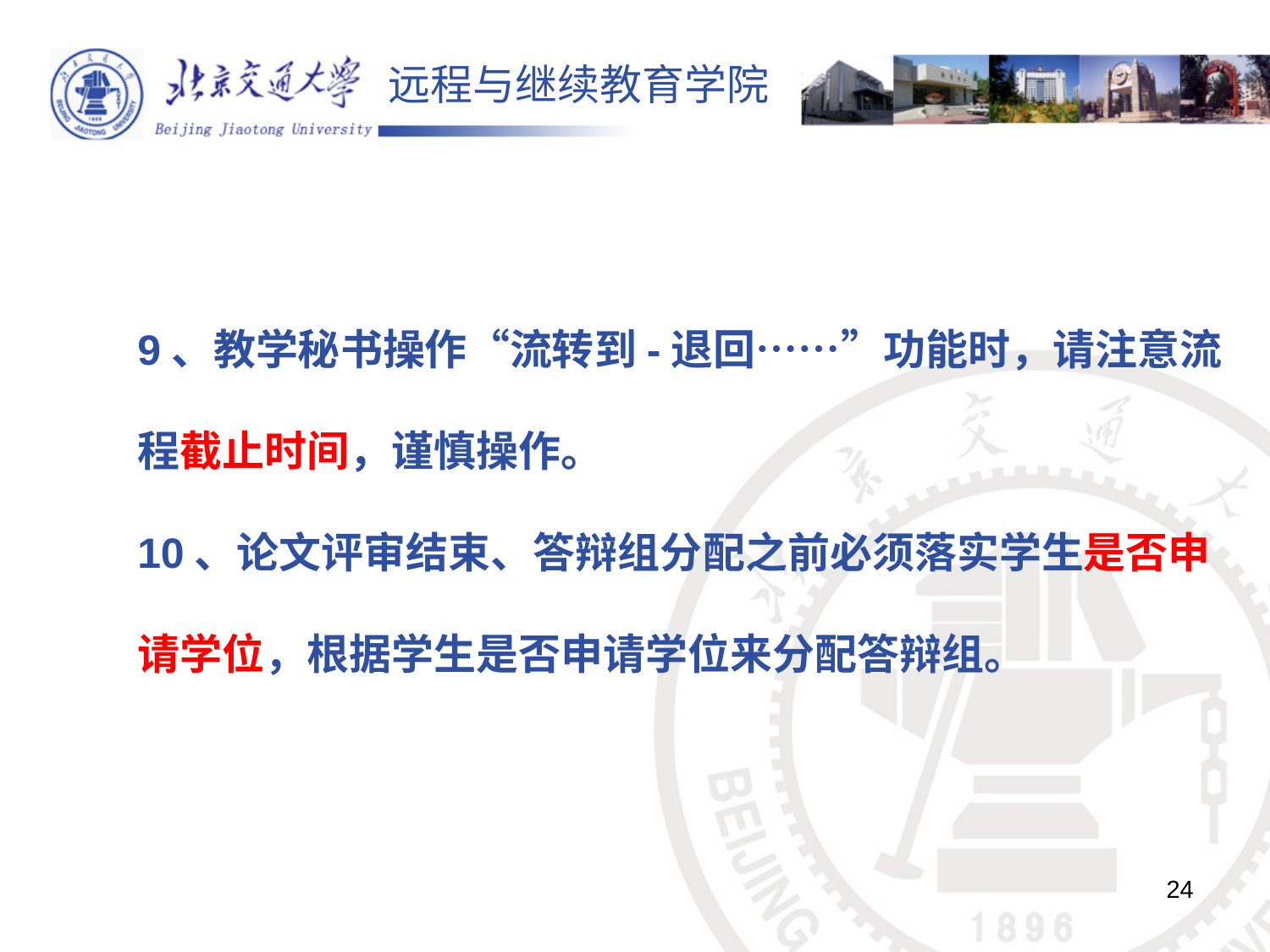

9、教学秘书操作“流转到-退回……”功能时，请注意流程截止时间，谨慎操作。
10、论文评审结束、答辩组分配之前必须落实学生是否申请学位，根据学生是否申请学位来分配答辩组。

24